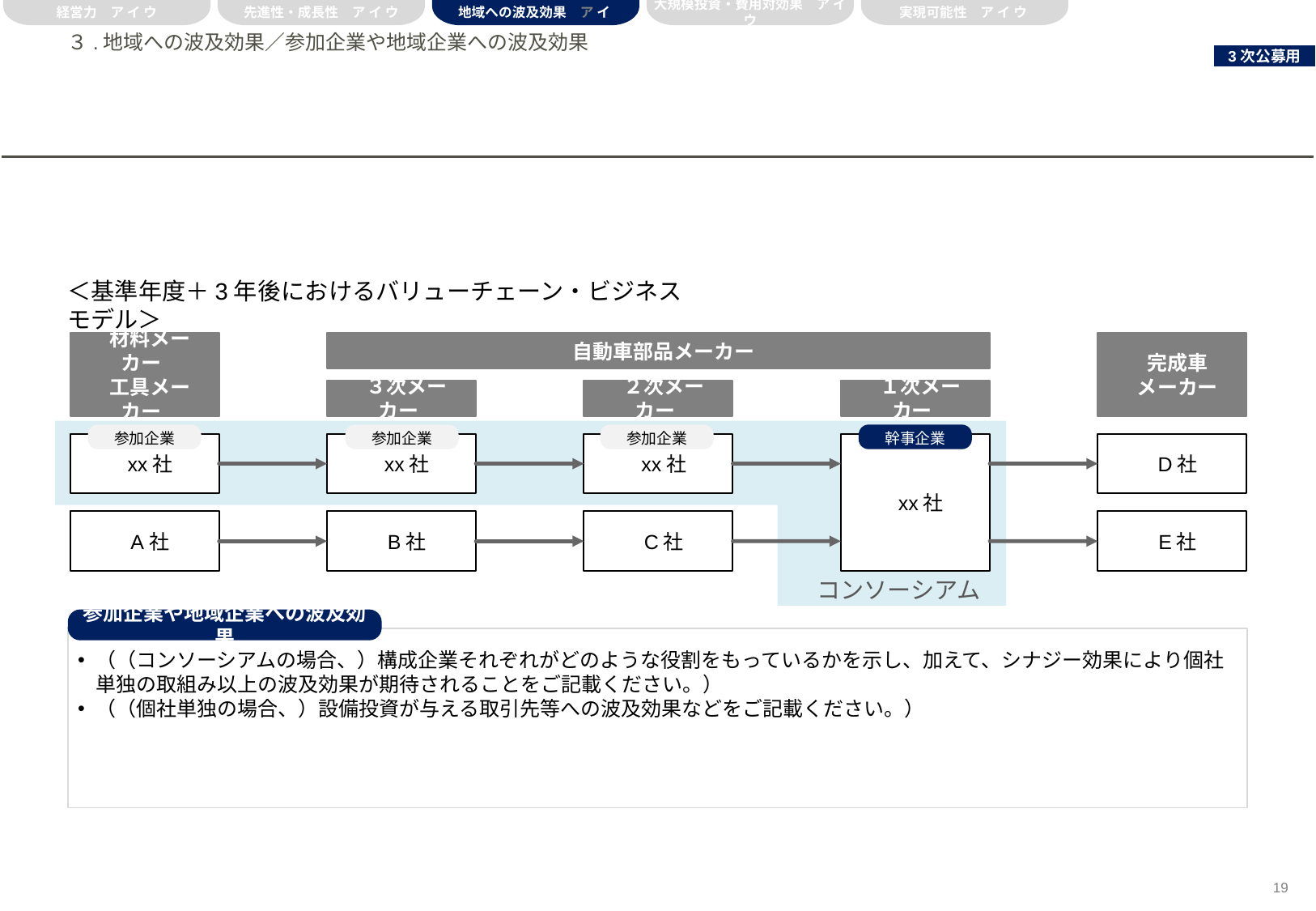

経営力　ア イ ウ
先進性・成長性　ア イ ウ
地域への波及効果　ア イ
大規模投資・費用対効果　ア イ ウ
実現可能性　ア イ ウ
# ３.地域への波及効果／参加企業や地域企業への波及効果

＜基準年度＋3年後におけるバリューチェーン・ビジネスモデル＞
自動車部品メーカー
材料メーカー
工具メーカー
xx社
A社
完成車
メーカー
D社
E社
３次メーカー
xx社
B社
２次メーカー
xx社
C社
１次メーカー
xx社

参加企業
参加企業
参加企業
幹事企業
コンソーシアム
参加企業や地域企業への波及効果
（（コンソーシアムの場合、）構成企業それぞれがどのような役割をもっているかを示し、加えて、シナジー効果により個社単独の取組み以上の波及効果が期待されることをご記載ください。）
（（個社単独の場合、）設備投資が与える取引先等への波及効果などをご記載ください。）